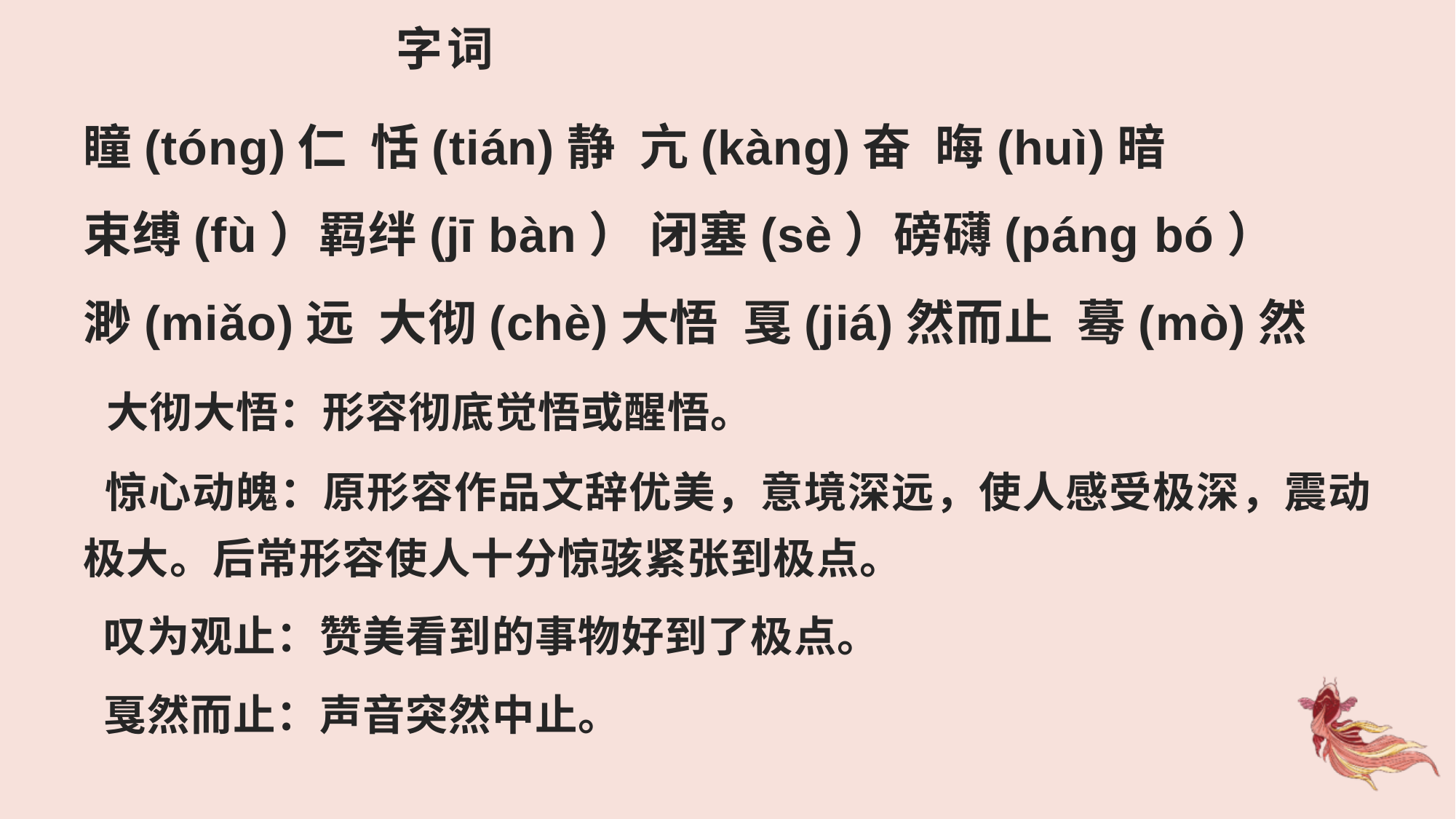

字词
瞳(tóng)仁  恬(tián)静  亢(kàng)奋  晦(huì)暗
束缚(fù）羁绊(jī bàn） 闭塞(sè）磅礴(páng bó）
渺(miǎo)远  大彻(chè)大悟  戛(jiá)然而止  蓦(mò)然
 大彻大悟：形容彻底觉悟或醒悟。
 惊心动魄：原形容作品文辞优美，意境深远，使人感受极深，震动极大。后常形容使人十分惊骇紧张到极点。
 叹为观止：赞美看到的事物好到了极点。
 戛然而止：声音突然中止。